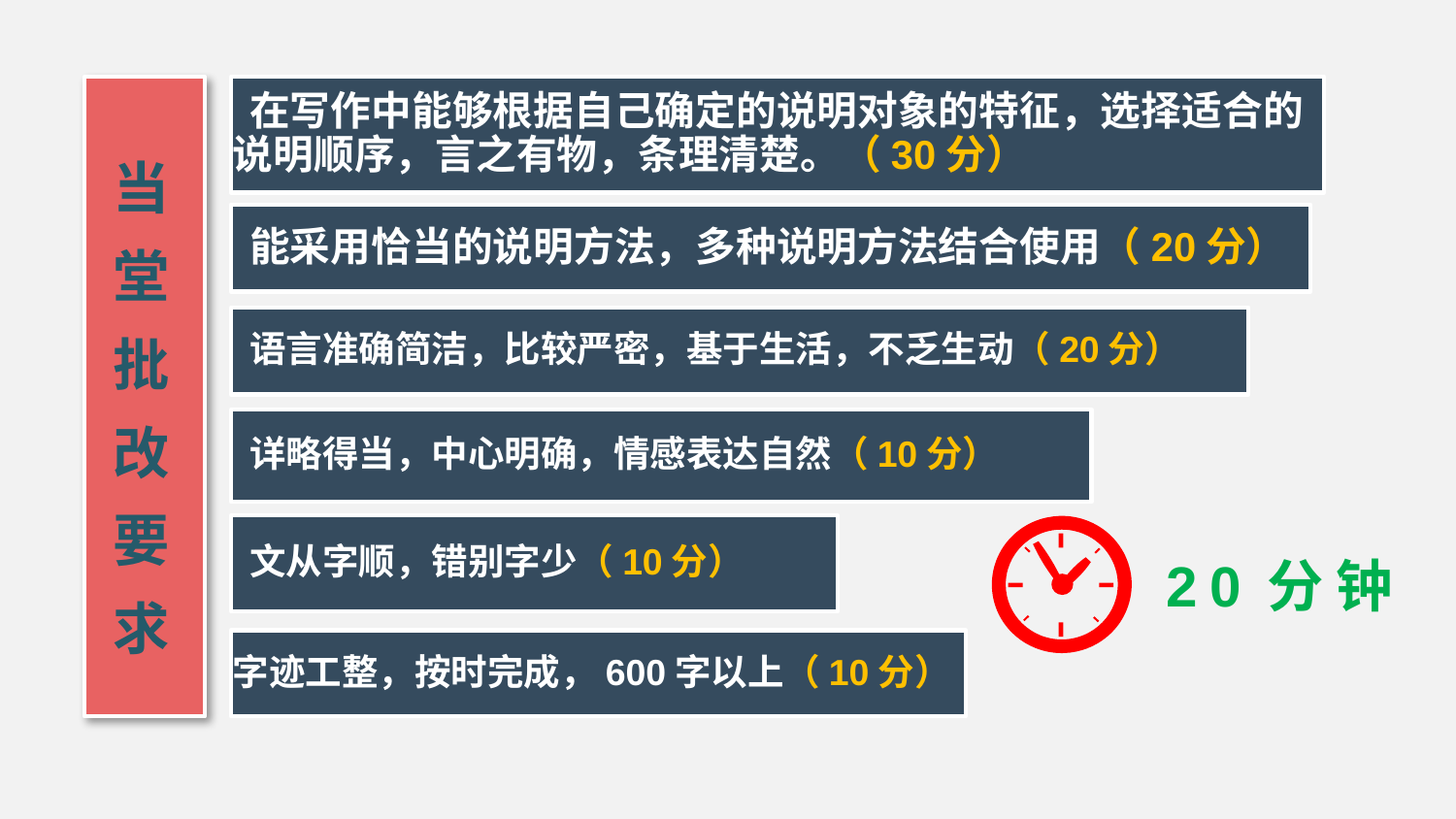

当堂批改要求
 在写作中能够根据自己确定的说明对象的特征，选择适合的说明顺序，言之有物，条理清楚。（30分）

 能采用恰当的说明方法，多种说明方法结合使用（20分）
 语言准确简洁，比较严密，基于生活，不乏生动（20分）
 详略得当，中心明确，情感表达自然（10分）
 文从字顺，错别字少（10分）

20分钟
字迹工整，按时完成，600字以上（10分）